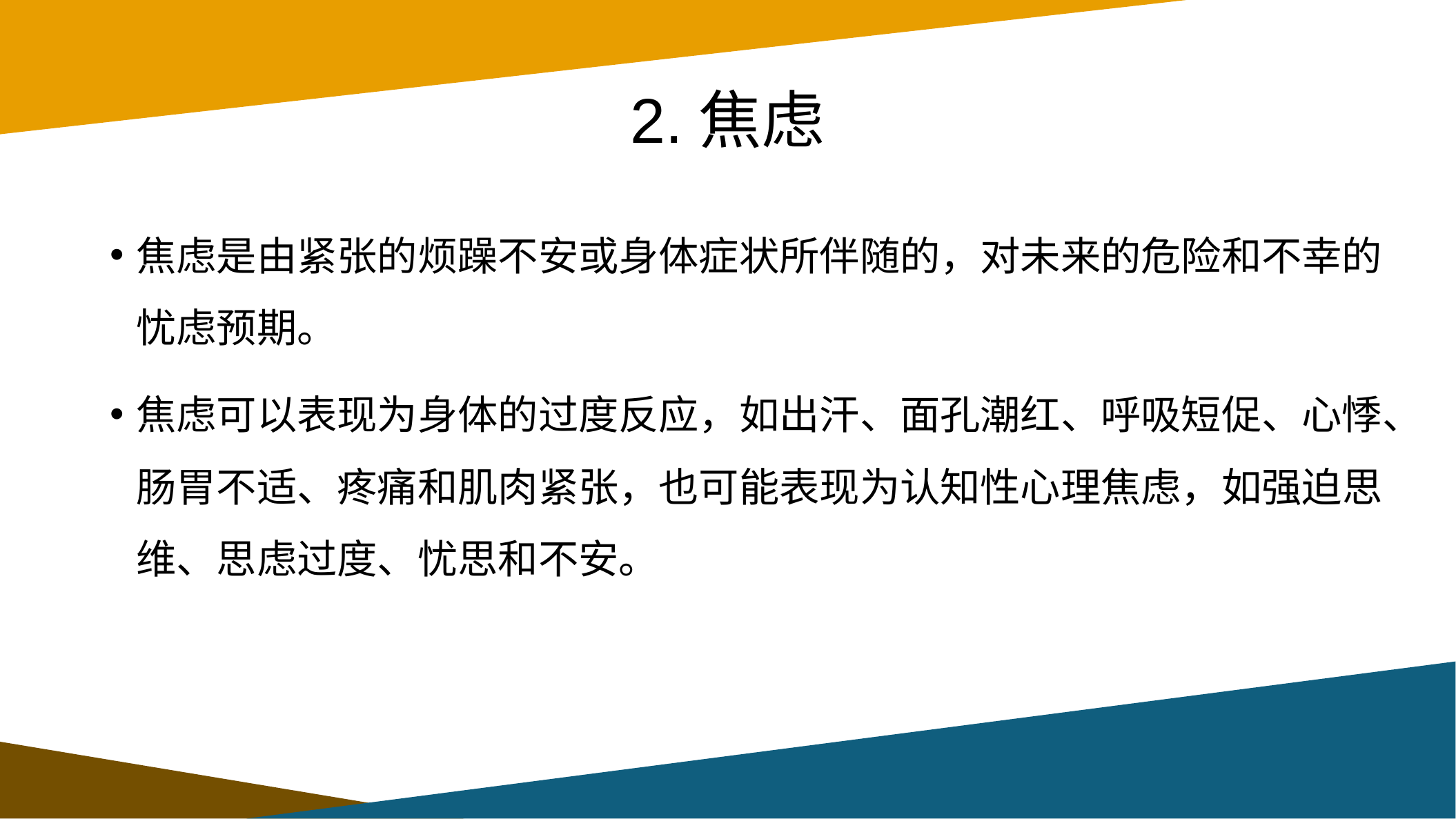

# 2.焦虑
焦虑是由紧张的烦躁不安或身体症状所伴随的，对未来的危险和不幸的忧虑预期。
焦虑可以表现为身体的过度反应，如出汗、面孔潮红、呼吸短促、心悸、肠胃不适、疼痛和肌肉紧张，也可能表现为认知性心理焦虑，如强迫思维、思虑过度、忧思和不安。